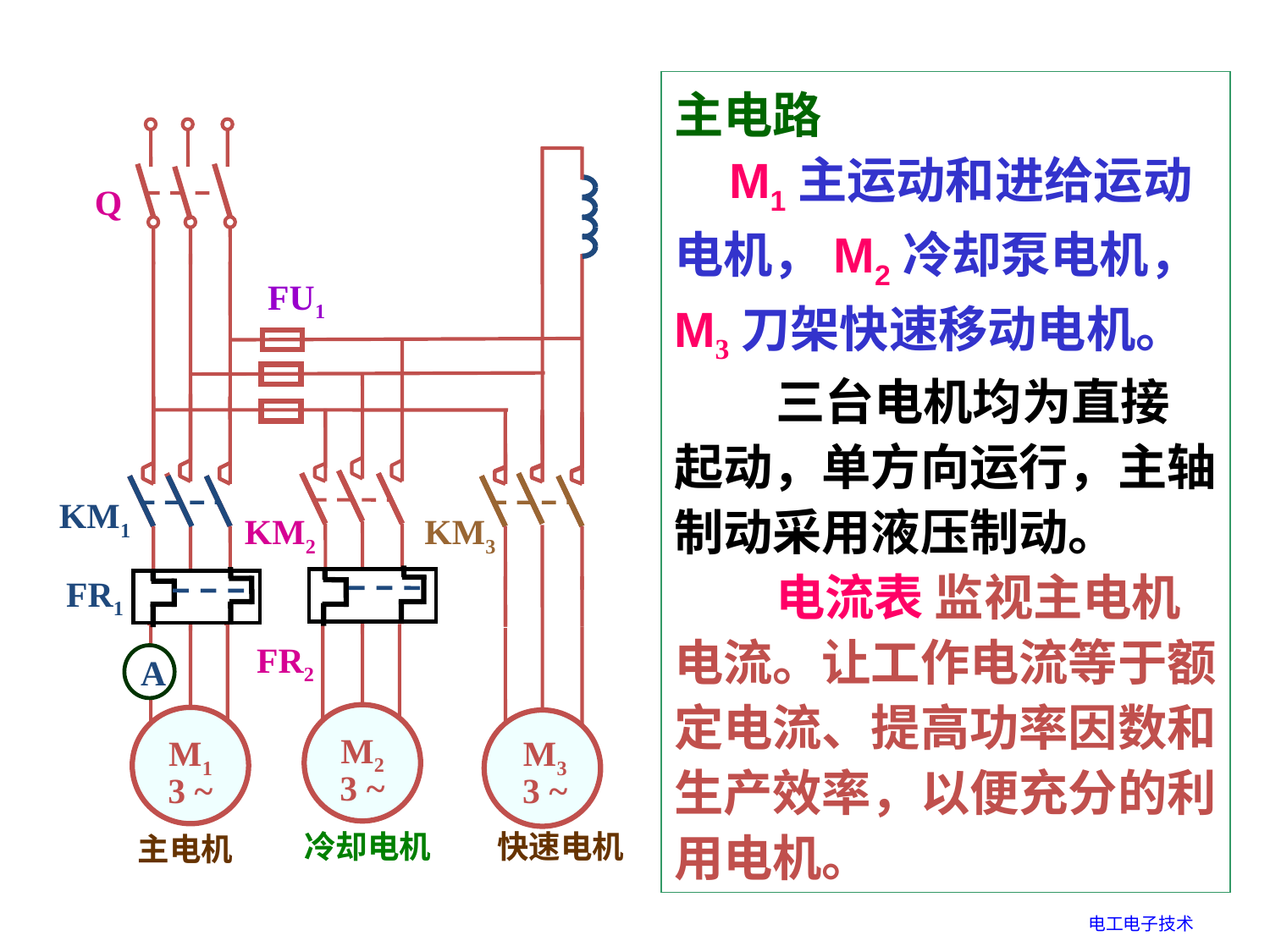

主电路
    M1主运动和进给运动电机，M2冷却泵电机，M3刀架快速移动电机。
        三台电机均为直接起动，单方向运行，主轴制动采用液压制动。
        电流表 监视主电机电流。让工作电流等于额定电流、提高功率因数和生产效率，以便充分的利用电机。

Q

KM1

KM2
KM3

FR1

FR2
A

M2
3 ~
M1
3 ~
M3
3 ~
FU1
冷却电机
快速电机
主电机
电工电子技术